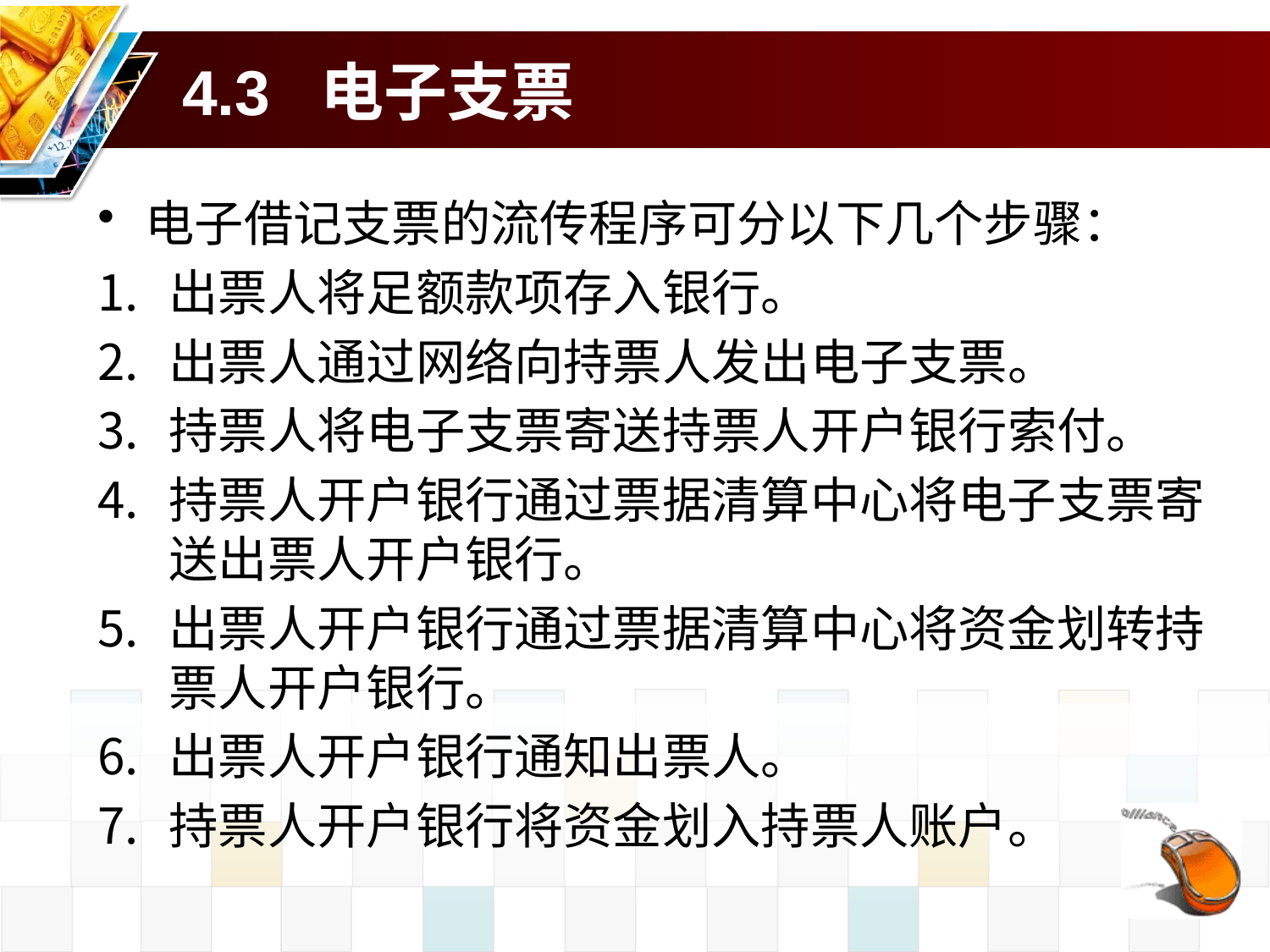

# 4.3  电子支票
电子借记支票的流传程序可分以下几个步骤：
出票人将足额款项存入银行。
出票人通过网络向持票人发出电子支票。
持票人将电子支票寄送持票人开户银行索付。
持票人开户银行通过票据清算中心将电子支票寄送出票人开户银行。
出票人开户银行通过票据清算中心将资金划转持票人开户银行。
出票人开户银行通知出票人。
持票人开户银行将资金划入持票人账户。